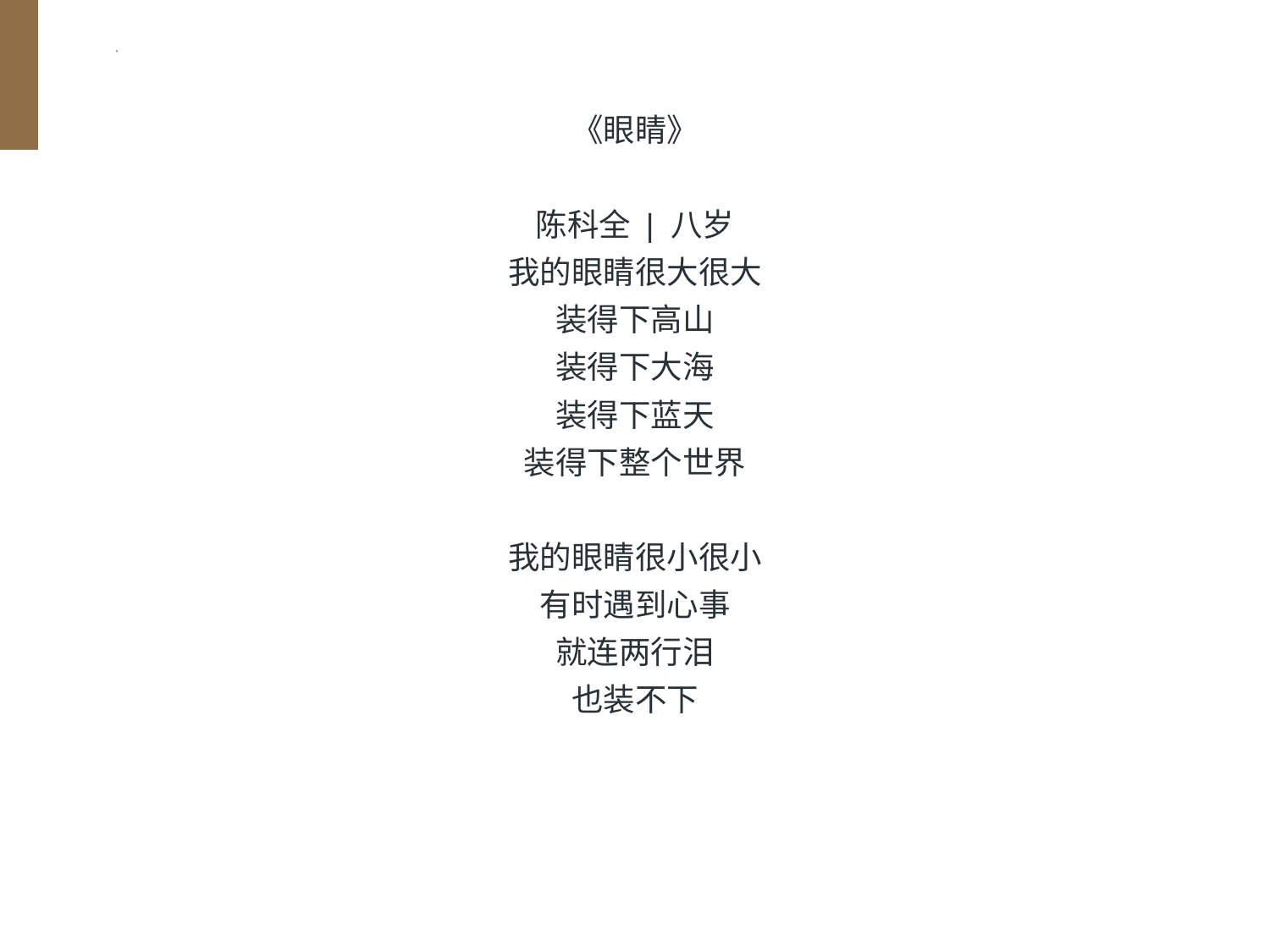

《眼睛》

陈科全 | 八岁
我的眼睛很大很大
装得下高山
装得下大海
装得下蓝天
装得下整个世界

我的眼睛很小很小
有时遇到心事
就连两行泪
也装不下